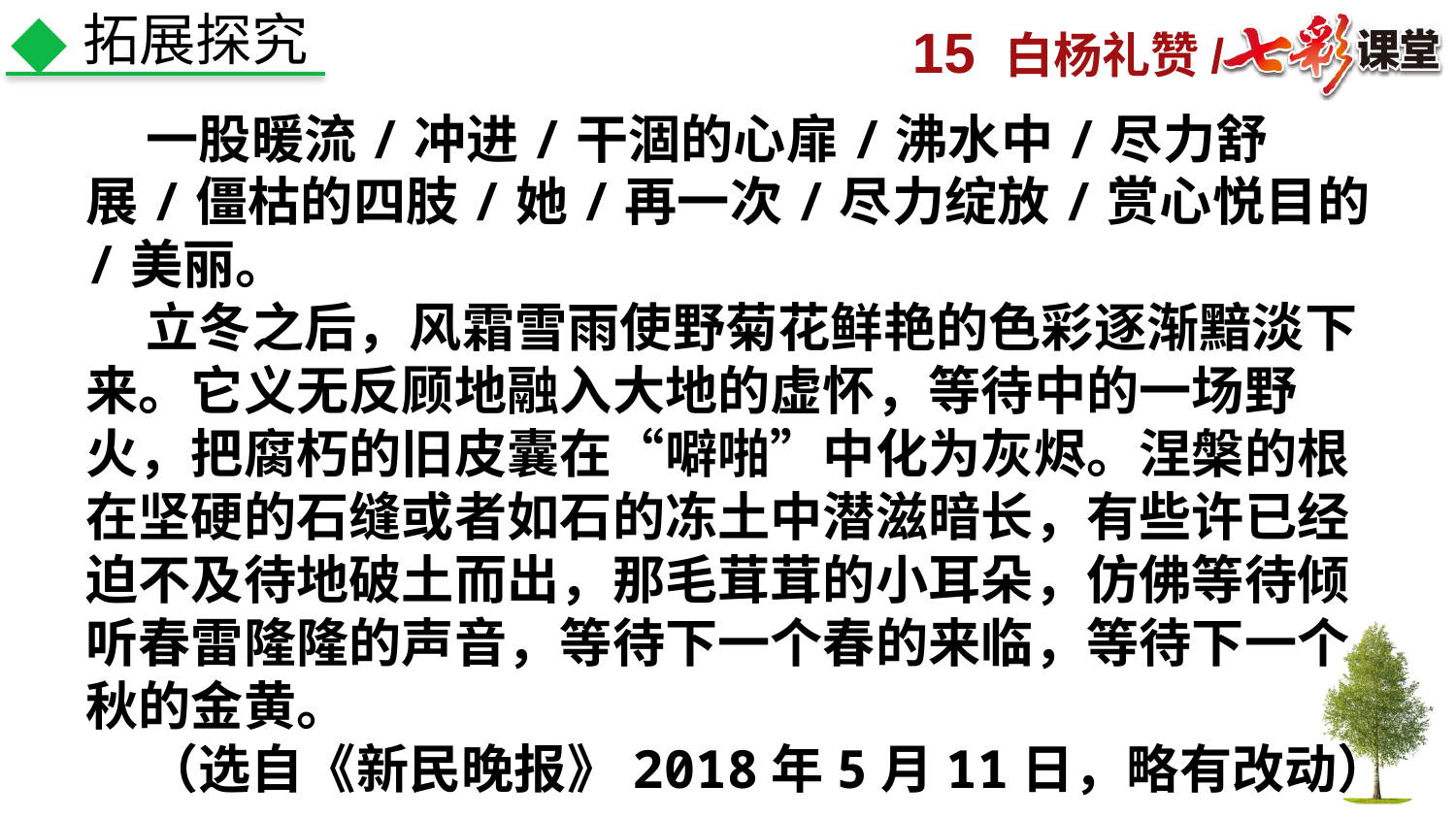

拓展探究

    一股暖流/冲进/干涸的心扉/沸水中/尽力舒展/僵枯的四肢/她/再一次/尽力绽放/赏心悦目的/美丽。
    立冬之后，风霜雪雨使野菊花鲜艳的色彩逐渐黯淡下来。它义无反顾地融入大地的虚怀，等待中的一场野火，把腐朽的旧皮囊在“噼啪”中化为灰烬。涅槃的根在坚硬的石缝或者如石的冻土中潜滋暗长，有些许已经迫不及待地破土而出，那毛茸茸的小耳朵，仿佛等待倾听春雷隆隆的声音，等待下一个春的来临，等待下一个秋的金黄。
（选自《新民晚报》2018年5月11日，略有改动）